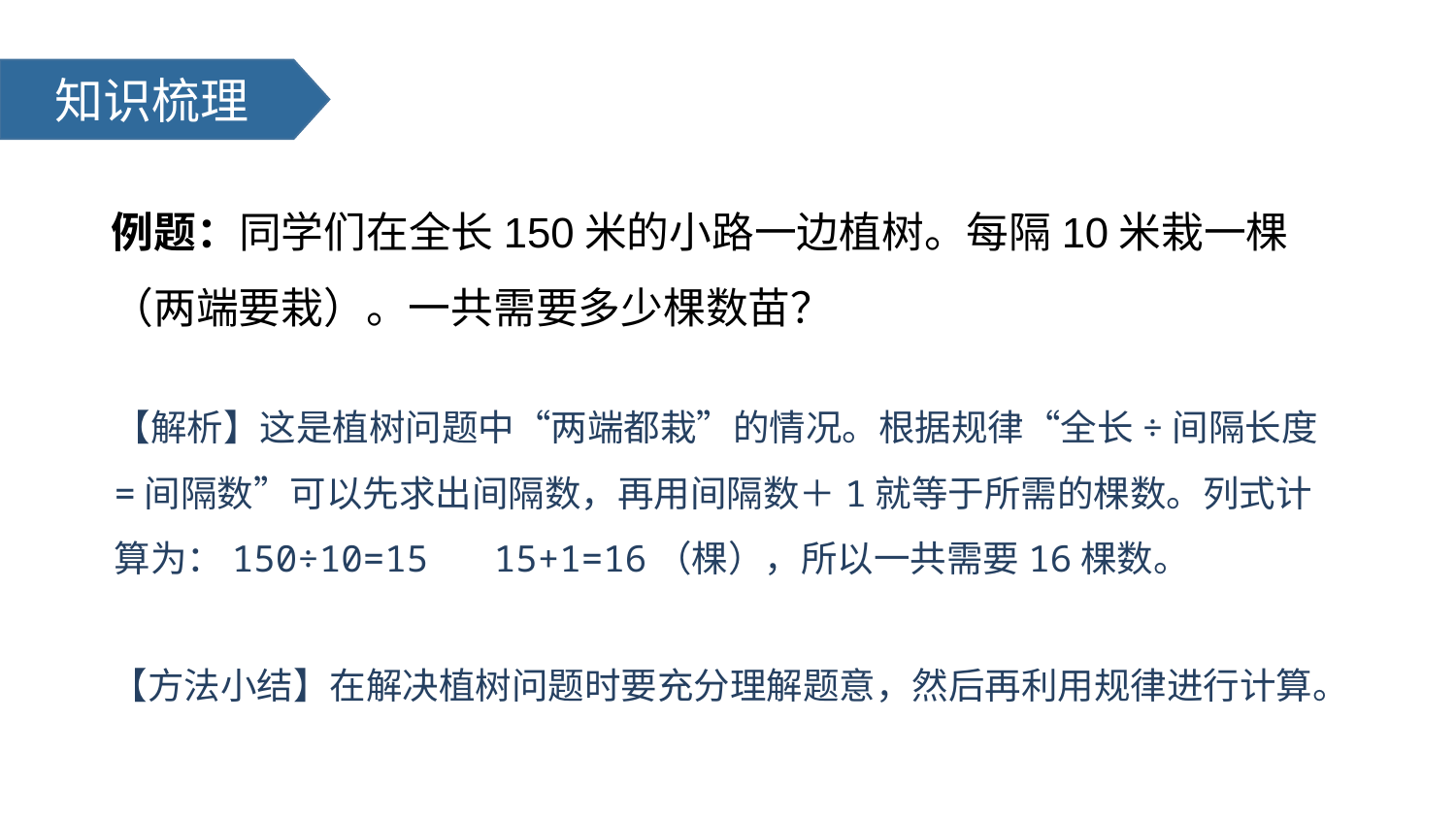

知识梳理
例题：同学们在全长150米的小路一边植树。每隔10米栽一棵（两端要栽）。一共需要多少棵数苗？
【解析】这是植树问题中“两端都栽”的情况。根据规律“全长÷间隔长度=间隔数”可以先求出间隔数，再用间隔数＋1就等于所需的棵数。列式计算为：150÷10=15   15+1=16（棵），所以一共需要16棵数。
【方法小结】在解决植树问题时要充分理解题意，然后再利用规律进行计算。